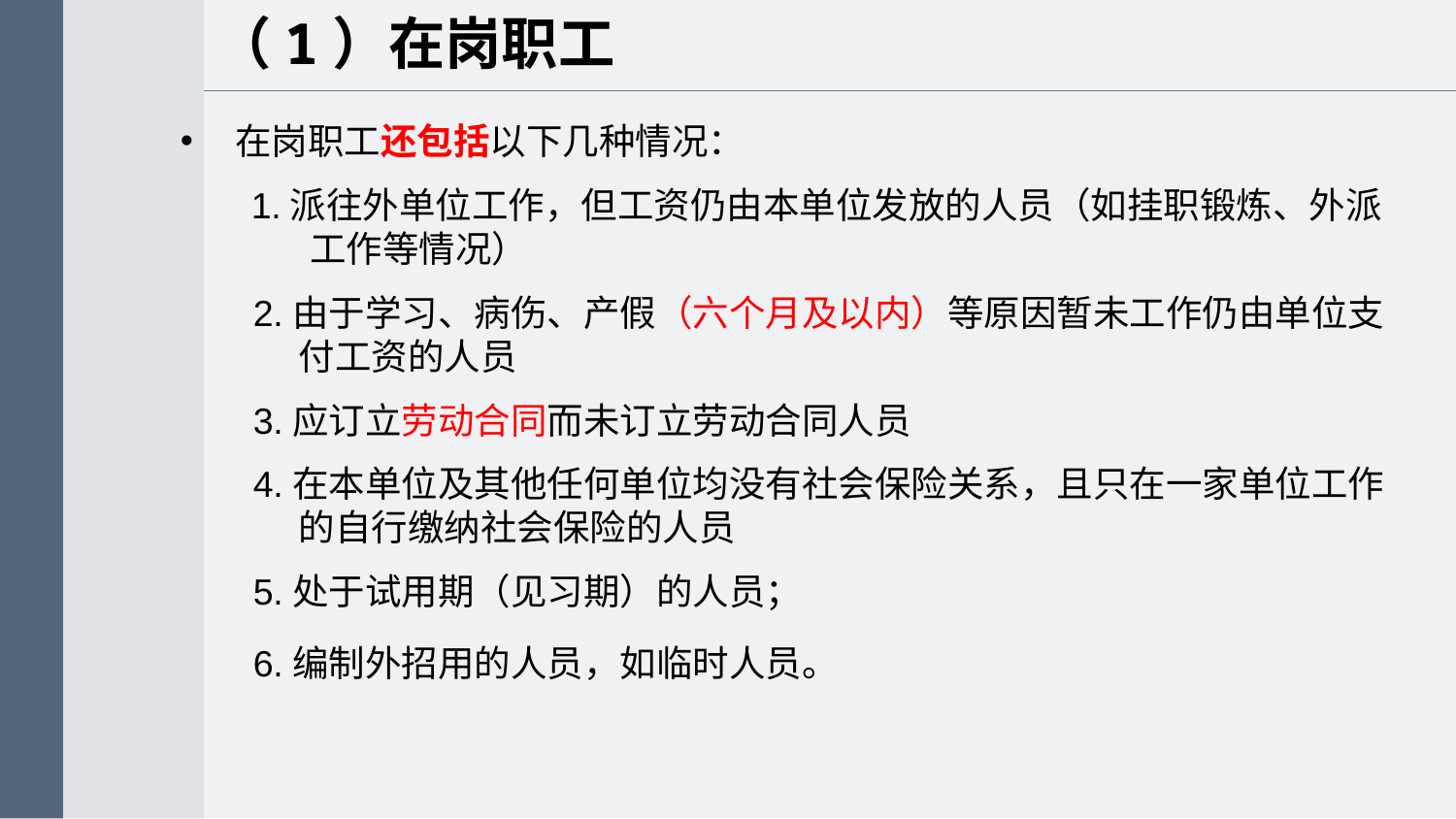

（1）在岗职工
在岗职工还包括以下几种情况：
1.派往外单位工作，但工资仍由本单位发放的人员（如挂职锻炼、外派工作等情况）
2.由于学习、病伤、产假（六个月及以内）等原因暂未工作仍由单位支付工资的人员
3.应订立劳动合同而未订立劳动合同人员
4.在本单位及其他任何单位均没有社会保险关系，且只在一家单位工作的自行缴纳社会保险的人员
5.处于试用期（见习期）的人员；
6.编制外招用的人员，如临时人员。